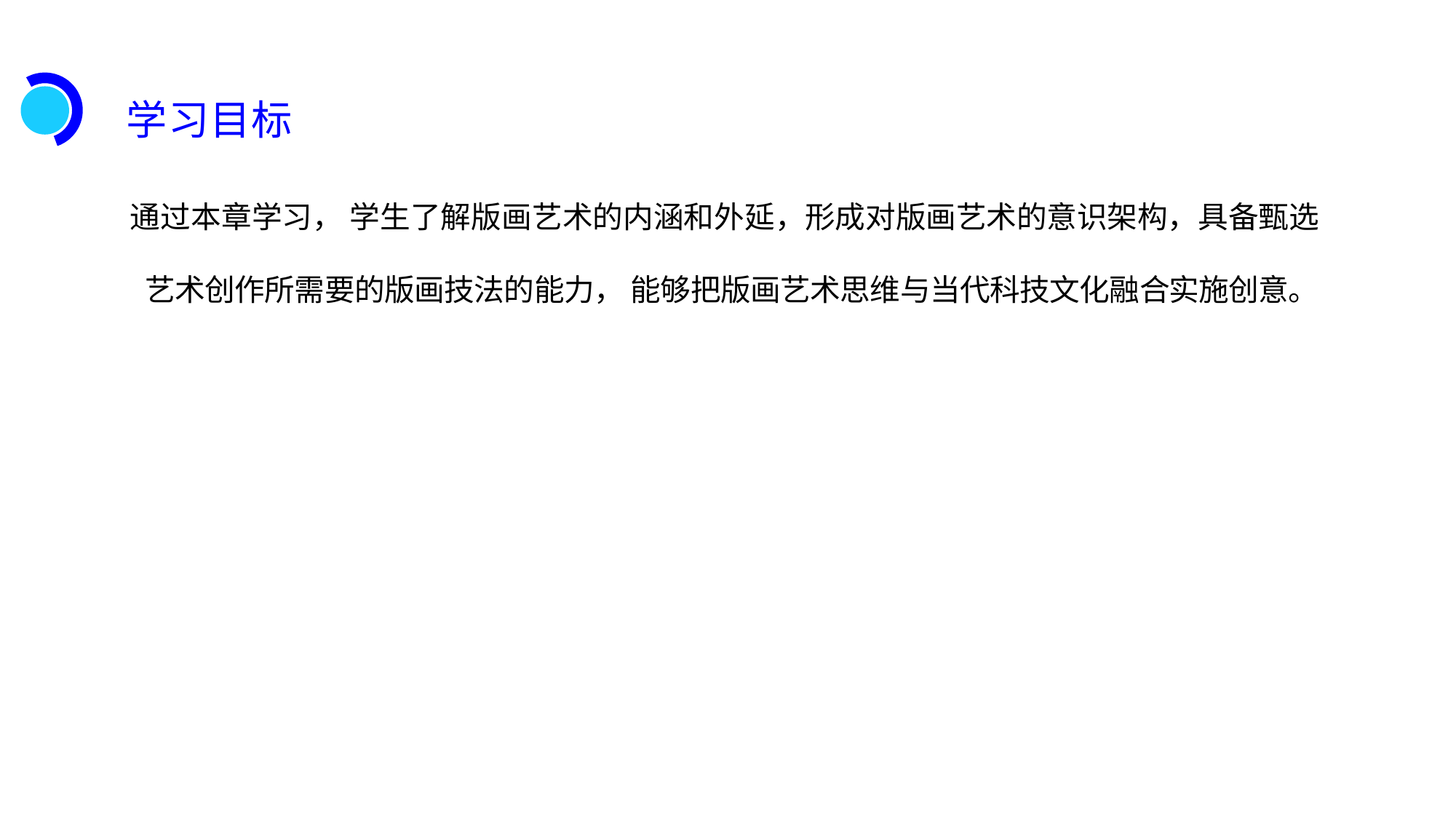

学习目标

通过本章学习， 学生了解版画艺术的内涵和外延，形成对版画艺术的意识架构，具备甄选
艺术创作所需要的版画技法的能力， 能够把版画艺术思维与当代科技文化融合实施创意。